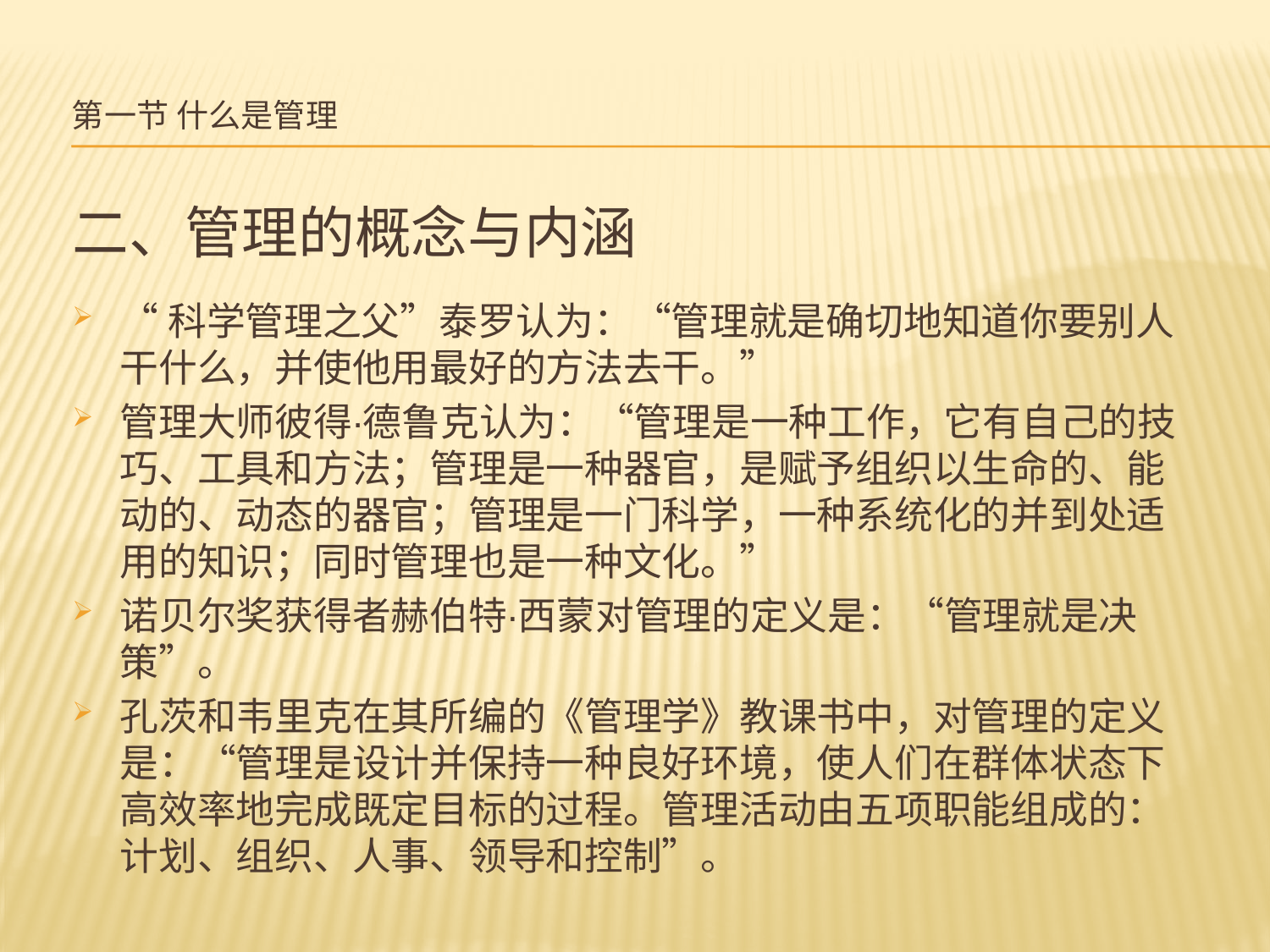

# 第一节 什么是管理
二、管理的概念与内涵
“科学管理之父”泰罗认为：“管理就是确切地知道你要别人干什么，并使他用最好的方法去干。”
管理大师彼得∙德鲁克认为：“管理是一种工作，它有自己的技巧、工具和方法；管理是一种器官，是赋予组织以生命的、能动的、动态的器官；管理是一门科学，一种系统化的并到处适用的知识；同时管理也是一种文化。”
诺贝尔奖获得者赫伯特∙西蒙对管理的定义是：“管理就是决策”。
孔茨和韦里克在其所编的《管理学》教课书中，对管理的定义是：“管理是设计并保持一种良好环境，使人们在群体状态下高效率地完成既定目标的过程。管理活动由五项职能组成的：计划、组织、人事、领导和控制”。